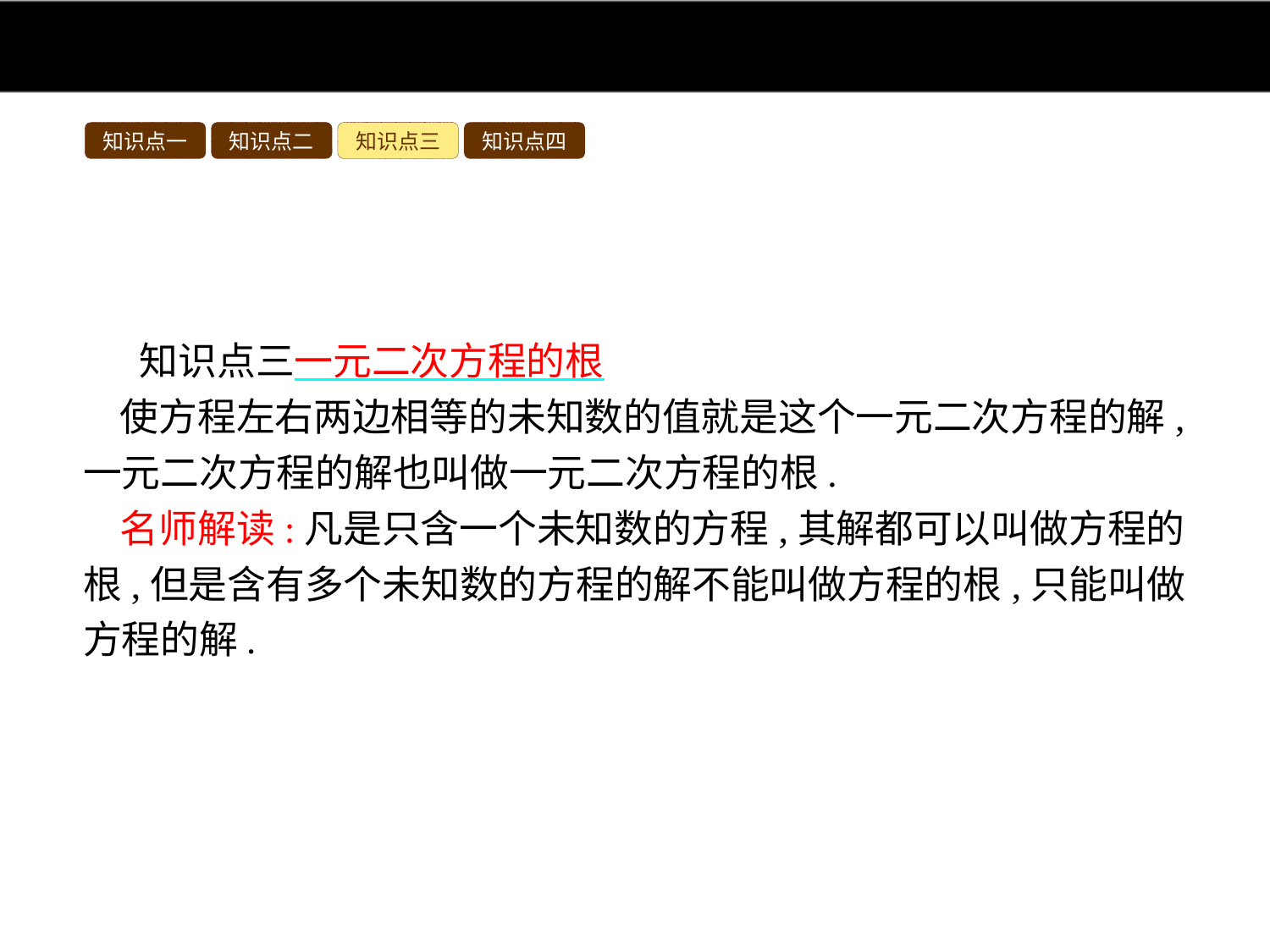

知识点一
知识点二
知识点三
知识点四
知识点三一元二次方程的根
使方程左右两边相等的未知数的值就是这个一元二次方程的解,一元二次方程的解也叫做一元二次方程的根.
名师解读:凡是只含一个未知数的方程,其解都可以叫做方程的根,但是含有多个未知数的方程的解不能叫做方程的根,只能叫做方程的解.